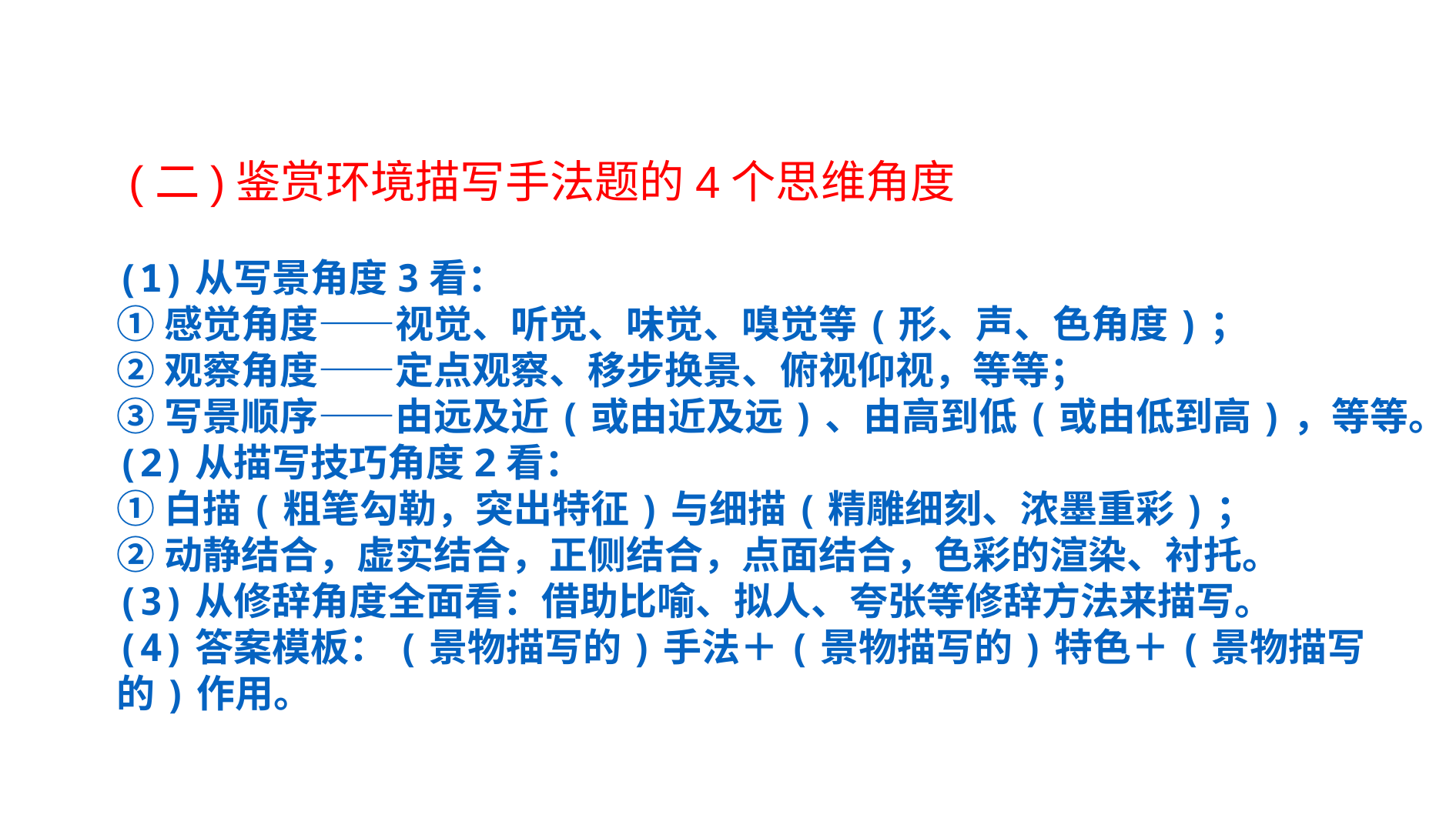

(二)鉴赏环境描写手法题的4个思维角度

(1)从写景角度3看：
①感觉角度——视觉、听觉、味觉、嗅觉等(形、声、色角度)；
②观察角度——定点观察、移步换景、俯视仰视，等等；
③写景顺序——由远及近(或由近及远)、由高到低(或由低到高)，等等。
(2)从描写技巧角度2看：
①白描(粗笔勾勒，突出特征)与细描(精雕细刻、浓墨重彩)；
②动静结合，虚实结合，正侧结合，点面结合，色彩的渲染、衬托。
(3)从修辞角度全面看：借助比喻、拟人、夸张等修辞方法来描写。
(4)答案模板：(景物描写的)手法＋(景物描写的)特色＋(景物描写的)作用。